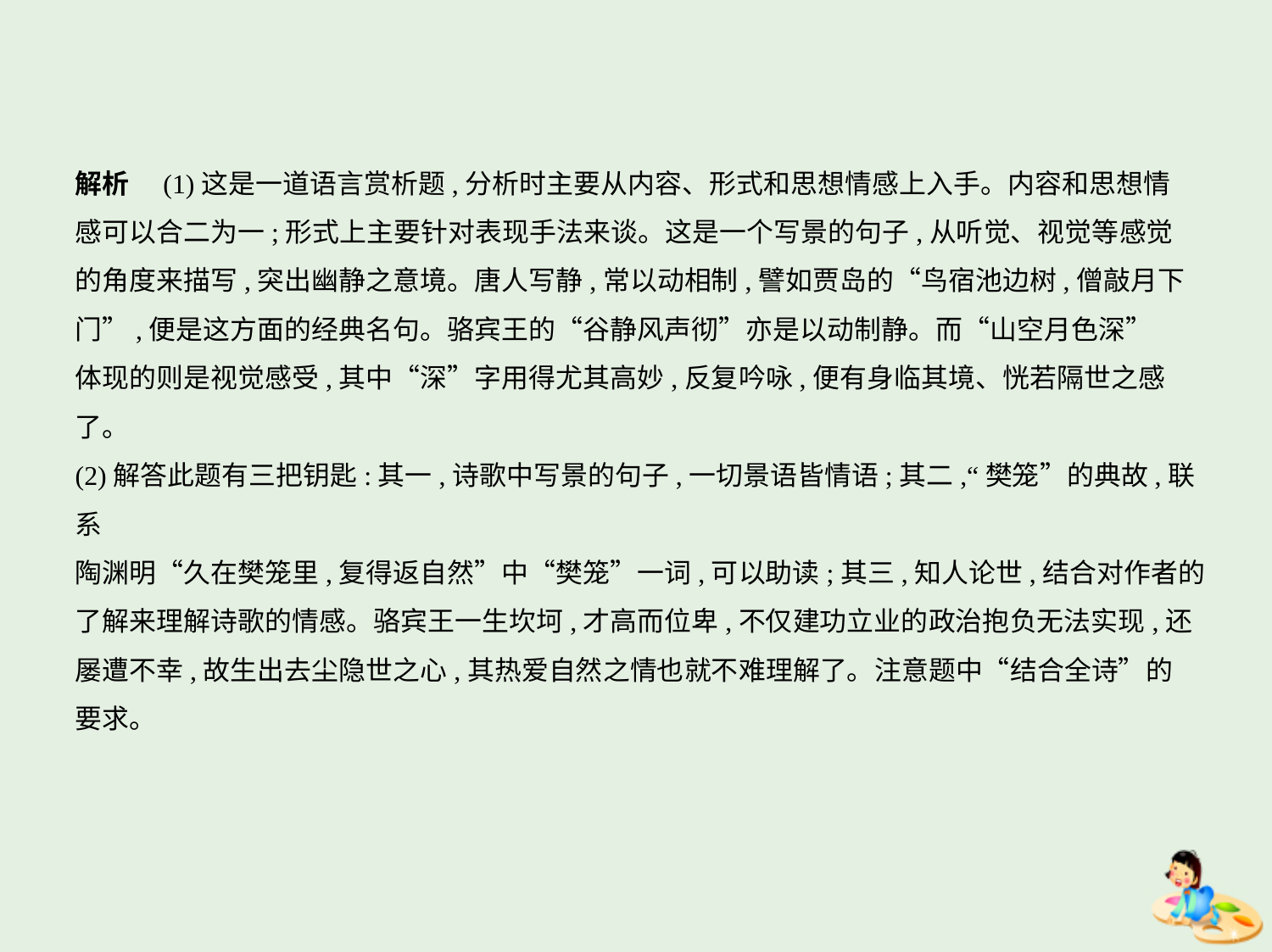

解析　(1)这是一道语言赏析题,分析时主要从内容、形式和思想情感上入手。内容和思想情
感可以合二为一;形式上主要针对表现手法来谈。这是一个写景的句子,从听觉、视觉等感觉
的角度来描写,突出幽静之意境。唐人写静,常以动相制,譬如贾岛的“鸟宿池边树,僧敲月下
门”,便是这方面的经典名句。骆宾王的“谷静风声彻”亦是以动制静。而“山空月色深”
体现的则是视觉感受,其中“深”字用得尤其高妙,反复吟咏,便有身临其境、恍若隔世之感
了。
(2)解答此题有三把钥匙:其一,诗歌中写景的句子,一切景语皆情语;其二,“樊笼”的典故,联系
陶渊明“久在樊笼里,复得返自然”中“樊笼”一词,可以助读;其三,知人论世,结合对作者的
了解来理解诗歌的情感。骆宾王一生坎坷,才高而位卑,不仅建功立业的政治抱负无法实现,还
屡遭不幸,故生出去尘隐世之心,其热爱自然之情也就不难理解了。注意题中“结合全诗”的
要求。